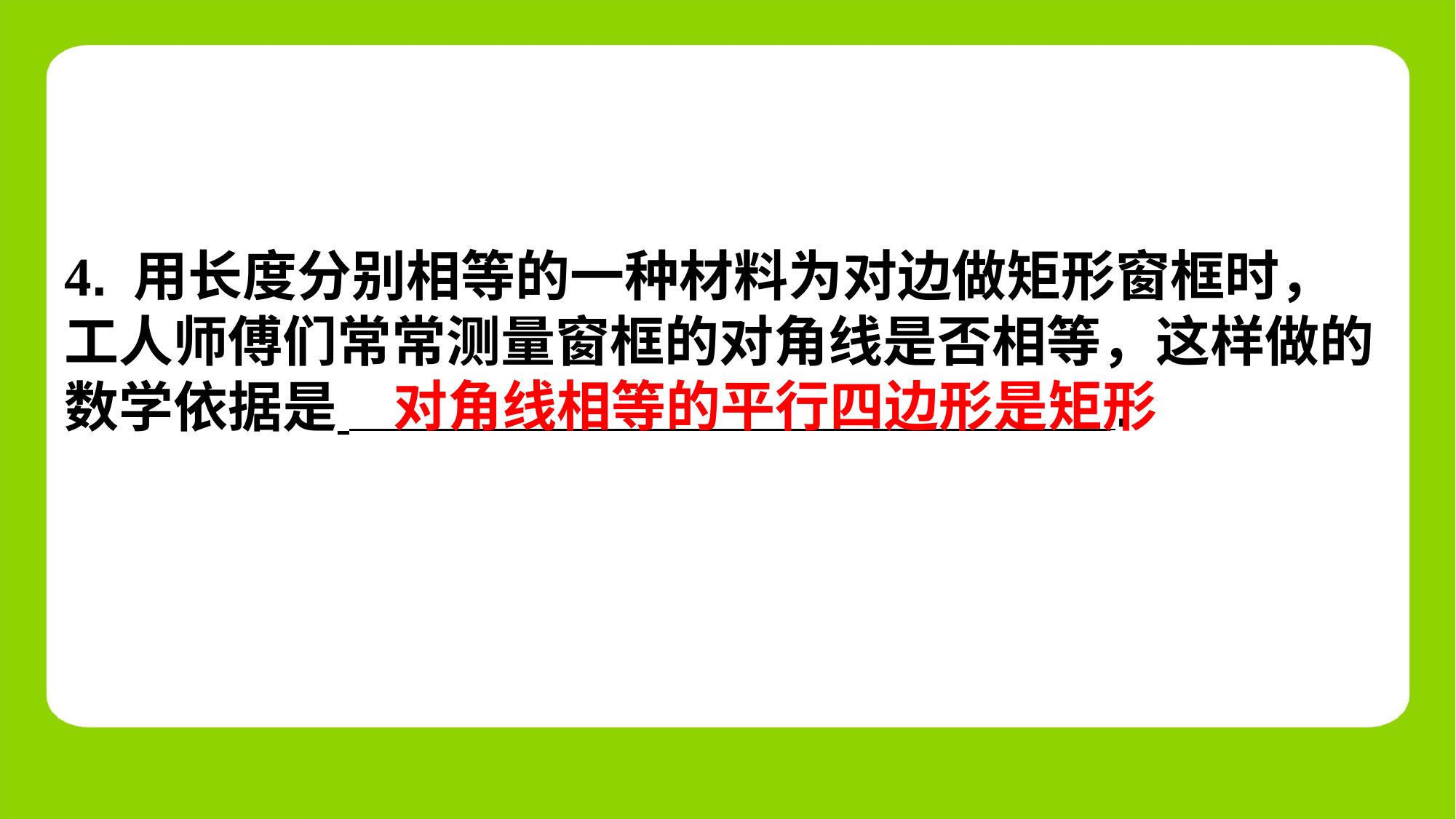

4. 用长度分别相等的一种材料为对边做矩形窗框时，
工人师傅们常常测量窗框的对角线是否相等，这样做的
数学依据是                                                                                                                   ⁠.
对角线相等的平行四边形是矩形